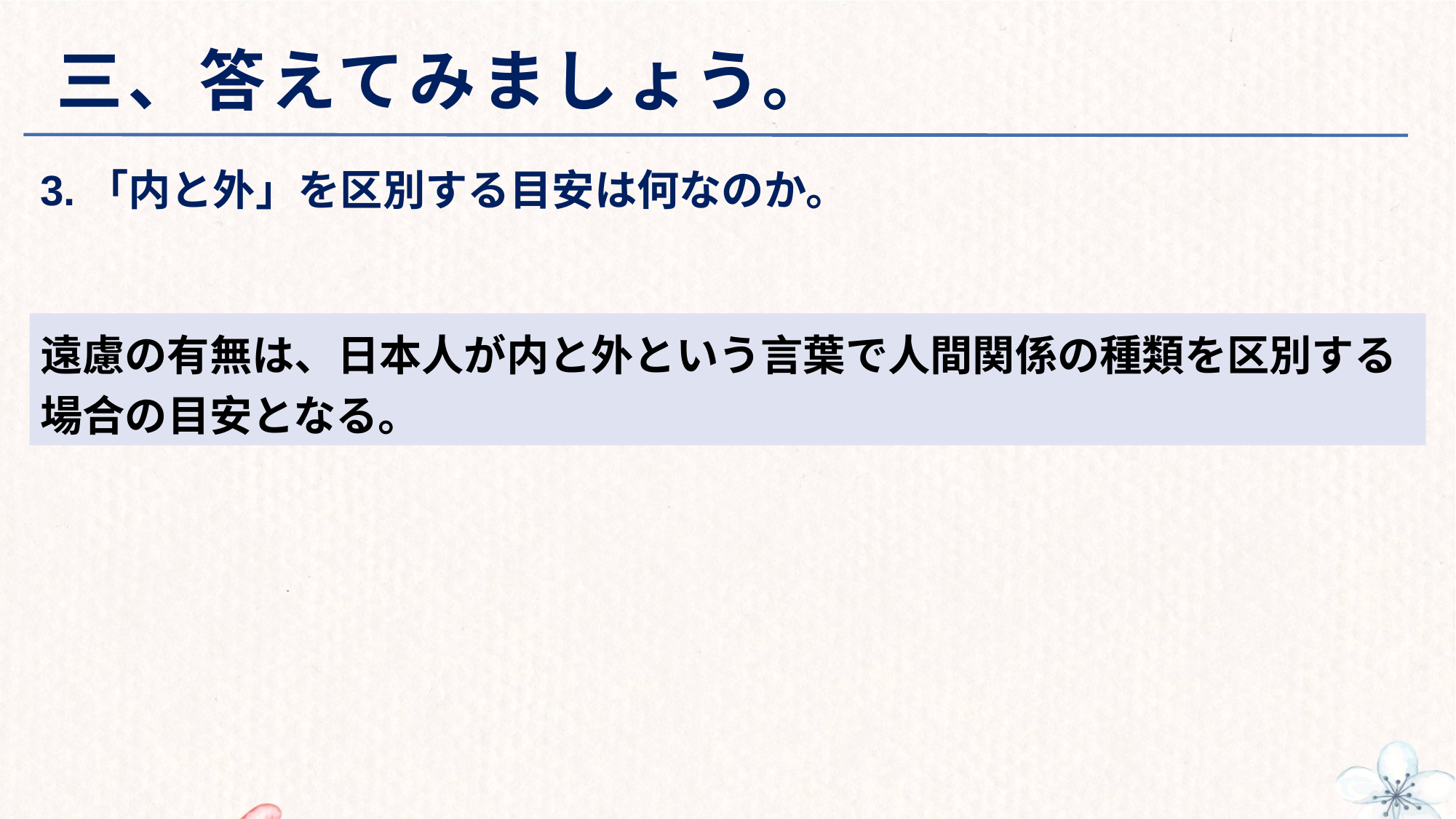

# 三、答えてみましょう。
3.「内と外」を区別する目安は何なのか。
遠慮の有無は、日本人が内と外という言葉で人間関係の種類を区別する場合の目安となる。